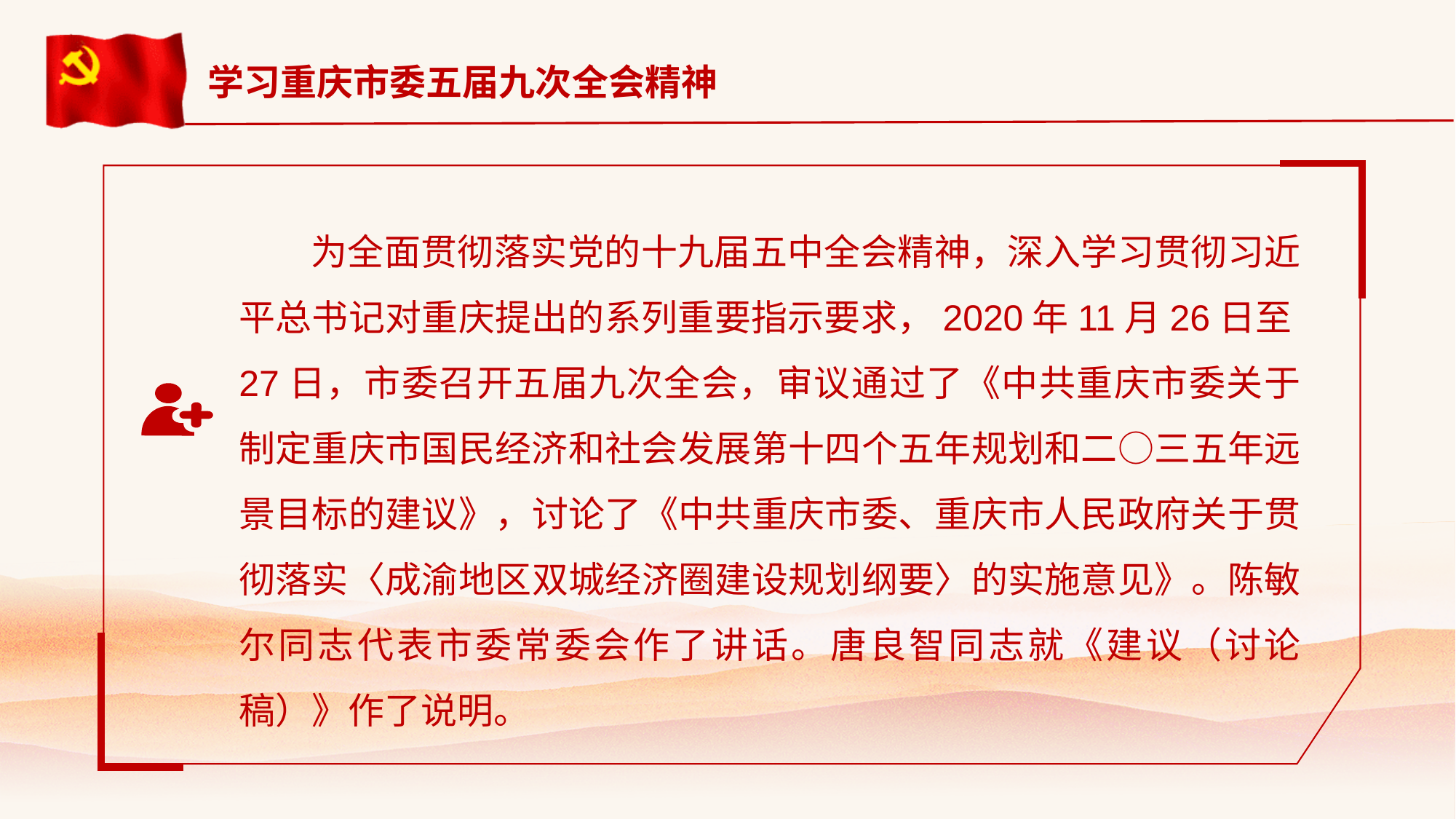

# 学习重庆市委五届九次全会精神

 为全面贯彻落实党的十九届五中全会精神，深入学习贯彻习近平总书记对重庆提出的系列重要指示要求，2020年11月26日至27日，市委召开五届九次全会，审议通过了《中共重庆市委关于制定重庆市国民经济和社会发展第十四个五年规划和二○三五年远景目标的建议》，讨论了《中共重庆市委、重庆市人民政府关于贯彻落实〈成渝地区双城经济圈建设规划纲要〉的实施意见》。陈敏尔同志代表市委常委会作了讲话。唐良智同志就《建议（讨论稿）》作了说明。